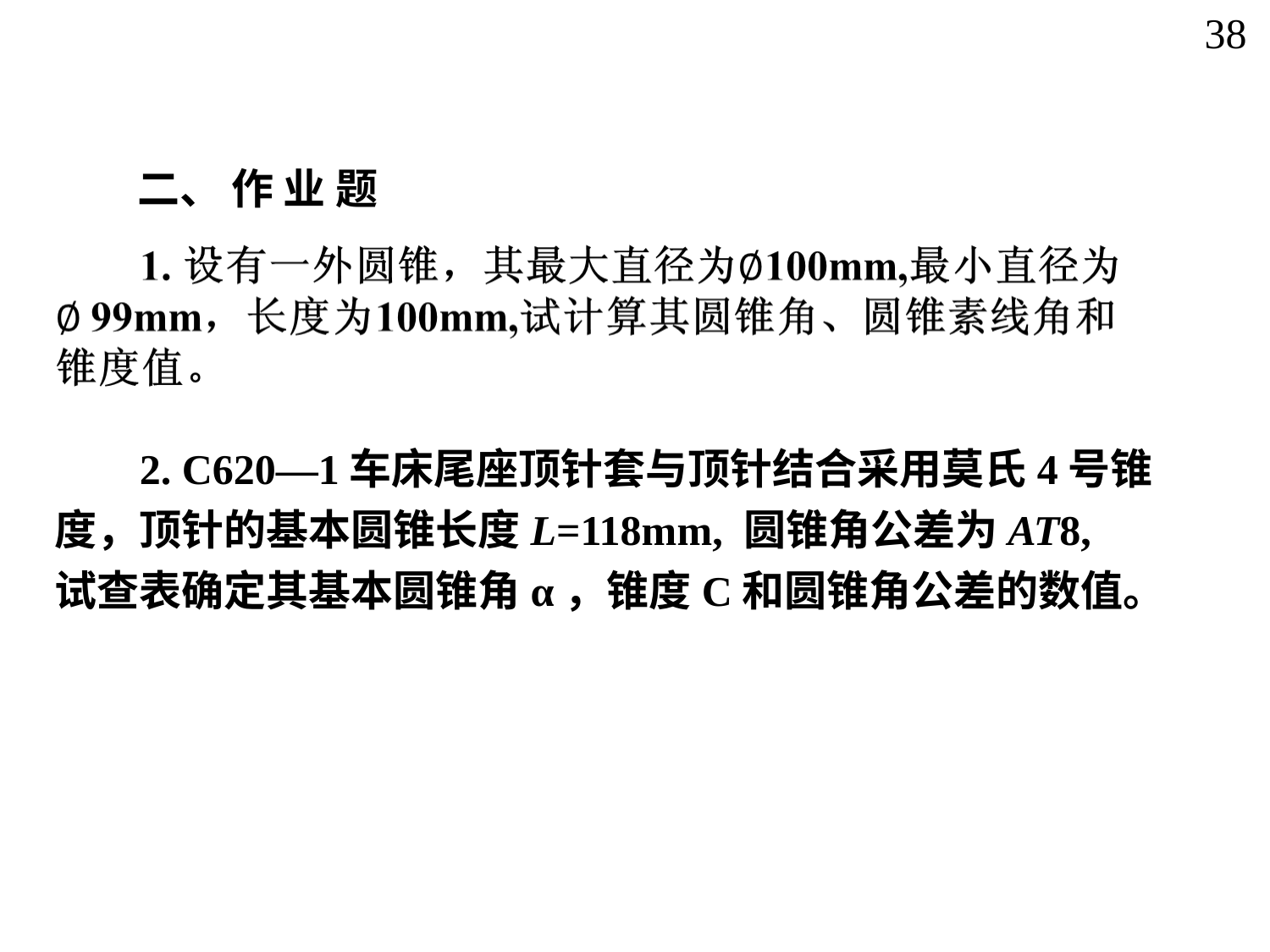

38
二、 作 业 题

        2. C620—1车床尾座顶针套与顶针结合采用莫氏4号锥
度，顶针的基本圆锥长度L=118mm, 圆锥角公差为AT8,
试查表确定其基本圆锥角α，锥度C和圆锥角公差的数值。